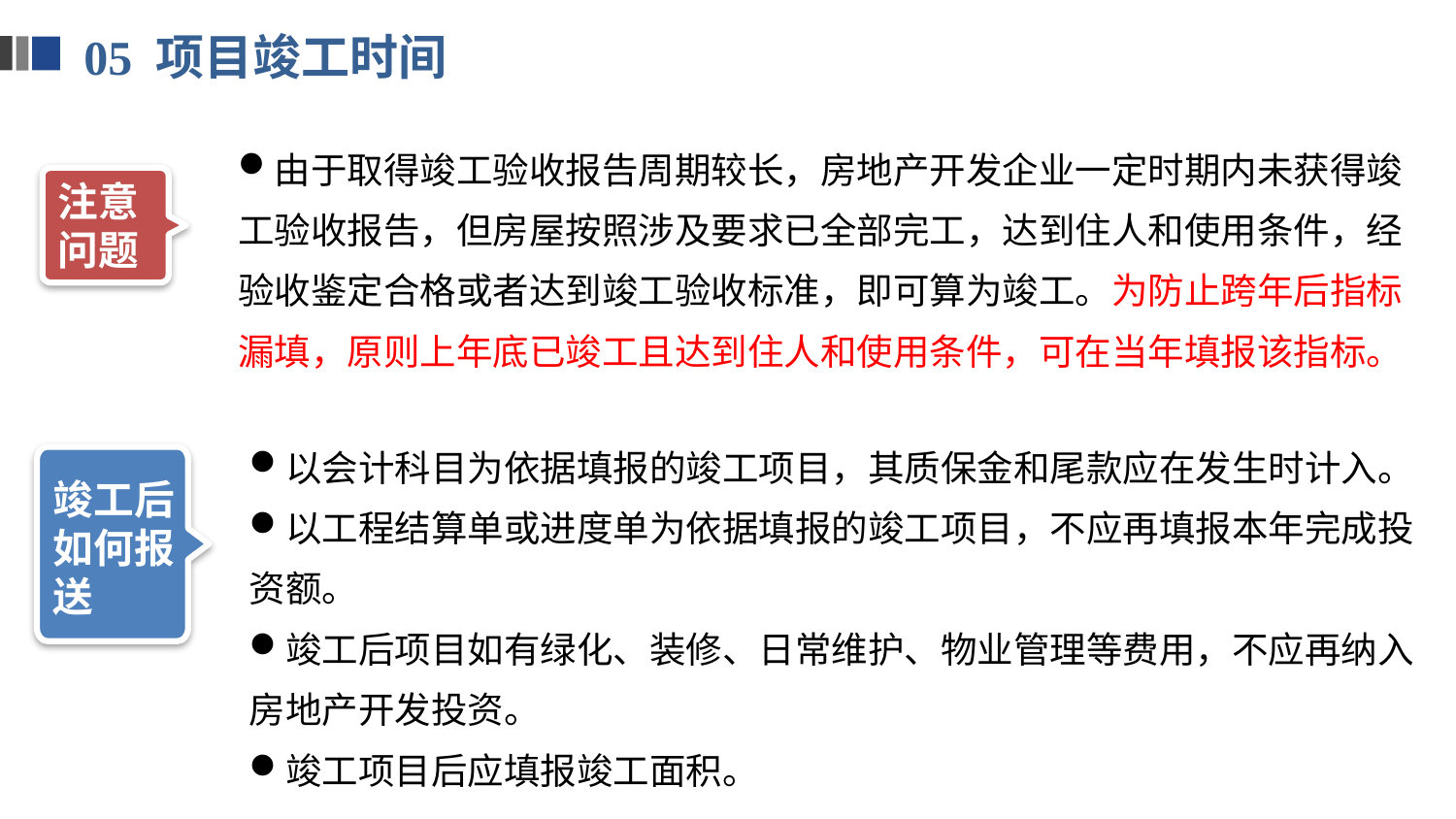

05 项目竣工时间

由于取得竣工验收报告周期较长，房地产开发企业一定时期内未获得竣工验收报告，但房屋按照涉及要求已全部完工，达到住人和使用条件，经验收鉴定合格或者达到竣工验收标准，即可算为竣工。为防止跨年后指标漏填，原则上年底已竣工且达到住人和使用条件，可在当年填报该指标。

注意问题
历史
以会计科目为依据填报的竣工项目，其质保金和尾款应在发生时计入。
以工程结算单或进度单为依据填报的竣工项目，不应再填报本年完成投资额。
竣工后项目如有绿化、装修、日常维护、物业管理等费用，不应再纳入房地产开发投资。
竣工项目后应填报竣工面积。
历史

竣工后如何报送